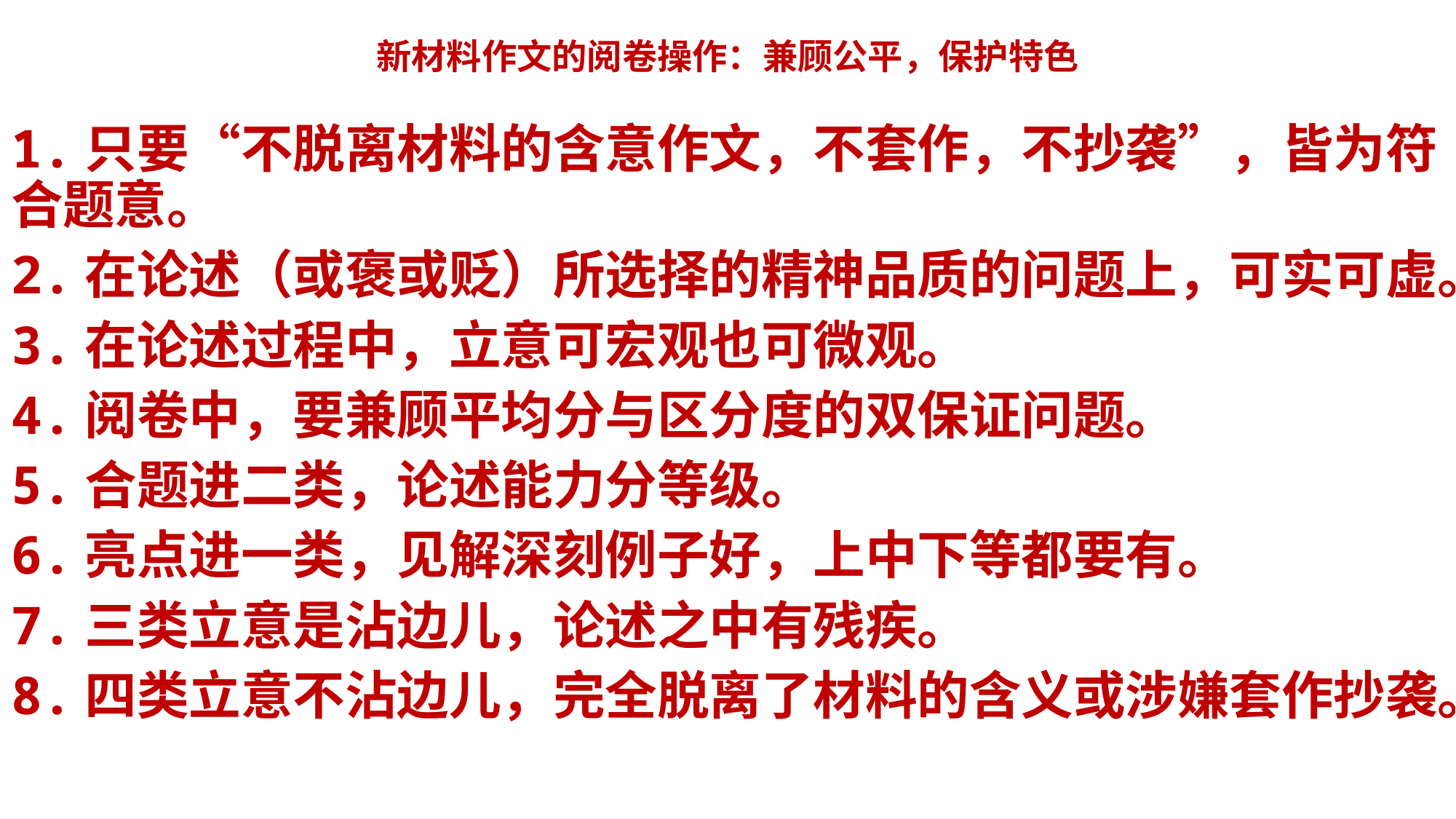

# 新材料作文的阅卷操作：兼顾公平，保护特色
1.只要“不脱离材料的含意作文，不套作，不抄袭”，皆为符合题意。
2.在论述（或褒或贬）所选择的精神品质的问题上，可实可虚。
3.在论述过程中，立意可宏观也可微观。
4.阅卷中，要兼顾平均分与区分度的双保证问题。
5.合题进二类，论述能力分等级。
6.亮点进一类，见解深刻例子好，上中下等都要有。
7.三类立意是沾边儿，论述之中有残疾。
8.四类立意不沾边儿，完全脱离了材料的含义或涉嫌套作抄袭。